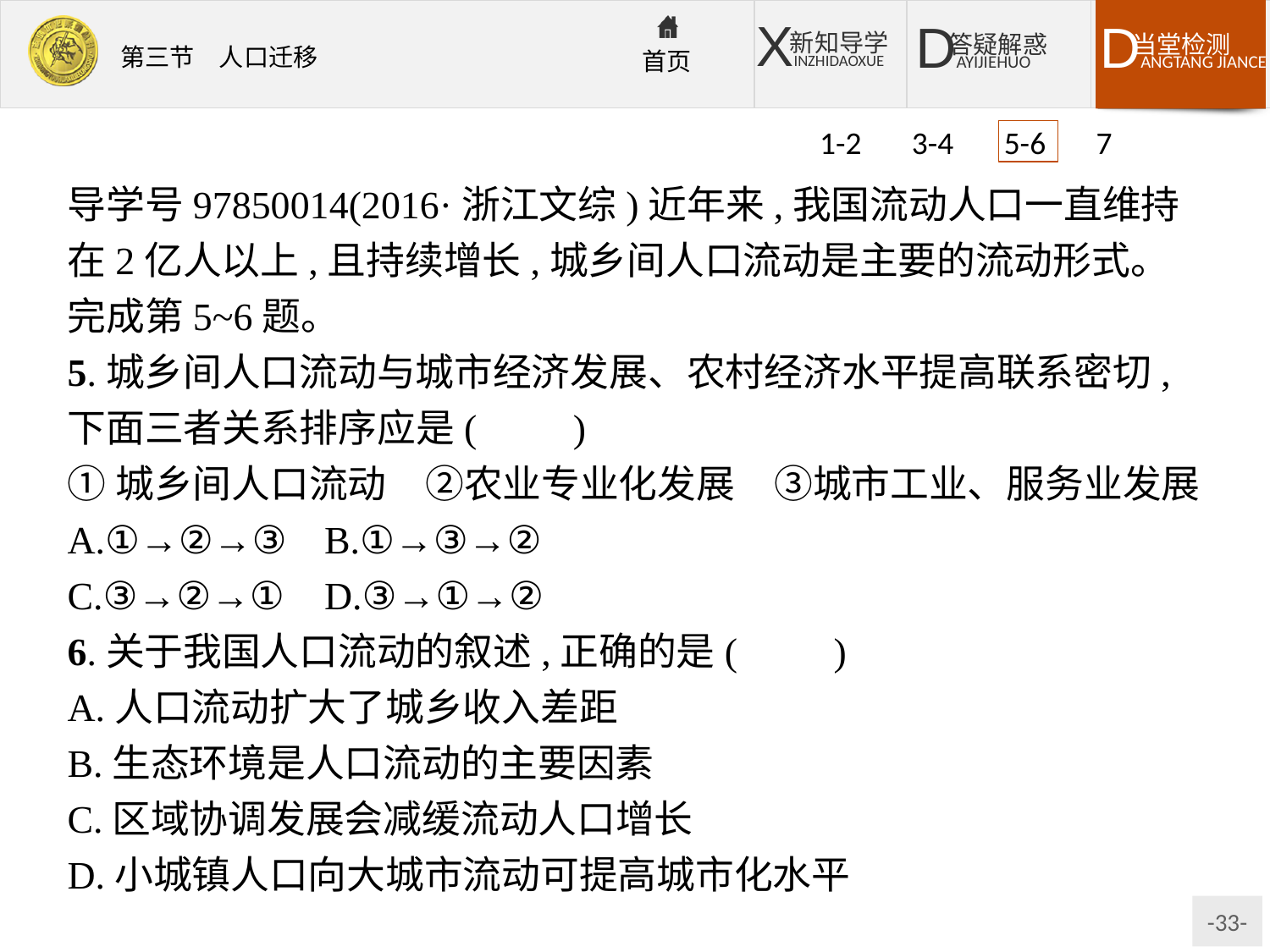

1-2       3-4       5-6       7

导学号97850014(2016·浙江文综)近年来,我国流动人口一直维持在2亿人以上,且持续增长,城乡间人口流动是主要的流动形式。完成第5~6题。
5.城乡间人口流动与城市经济发展、农村经济水平提高联系密切,下面三者关系排序应是(　　)
①城乡间人口流动　②农业专业化发展　③城市工业、服务业发展
A.①→②→③	B.①→③→②
C.③→②→①	D.③→①→②
6.关于我国人口流动的叙述,正确的是(　　)
A.人口流动扩大了城乡收入差距
B.生态环境是人口流动的主要因素
C.区域协调发展会减缓流动人口增长
D.小城镇人口向大城市流动可提高城市化水平